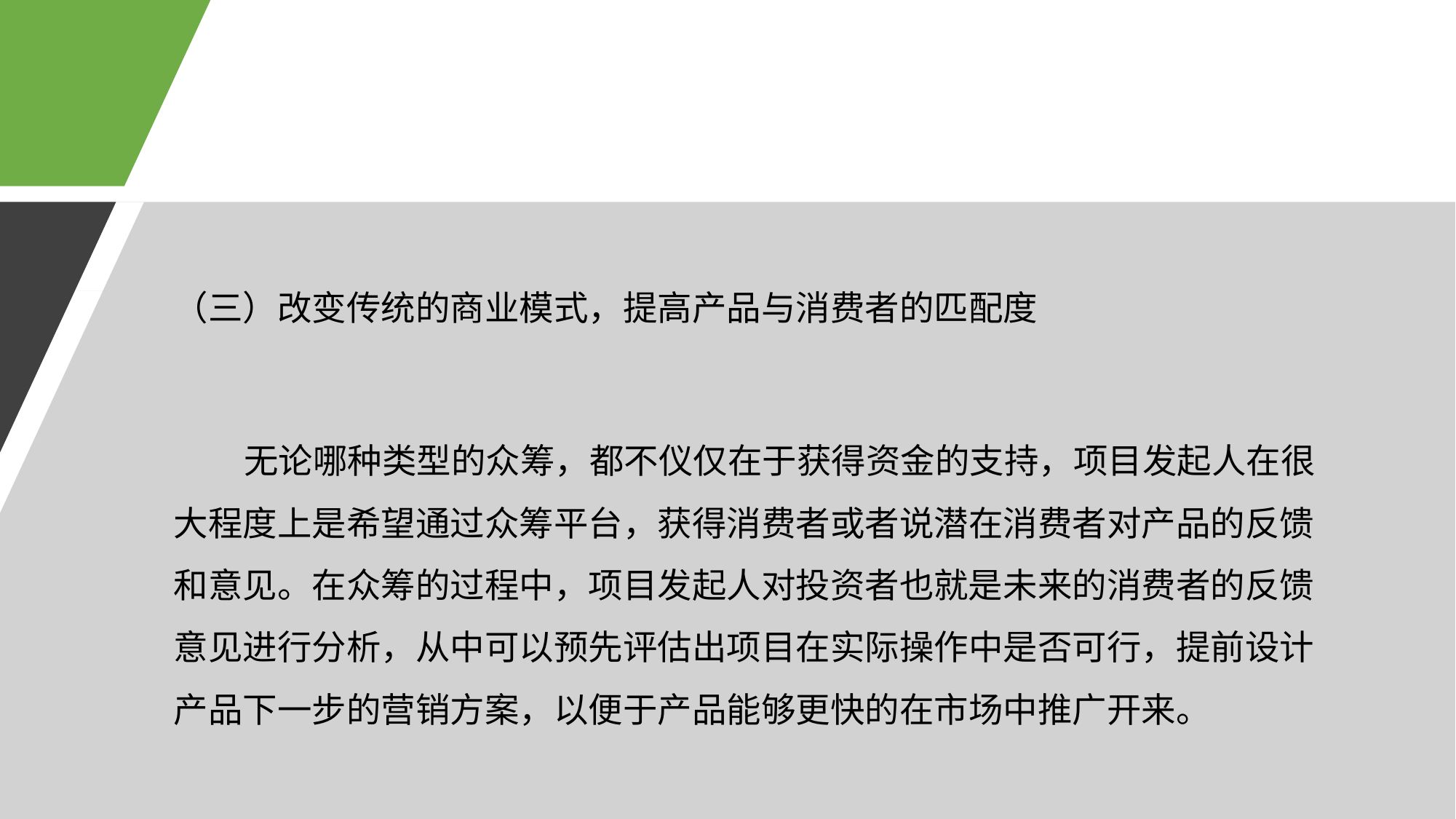

#

（三）改变传统的商业模式，提高产品与消费者的匹配度

        无论哪种类型的众筹，都不仪仅在于获得资金的支持，项目发起人在很大程度上是希望通过众筹平台，获得消费者或者说潜在消费者对产品的反馈和意见。在众筹的过程中，项目发起人对投资者也就是未来的消费者的反馈意见进行分析，从中可以预先评估出项目在实际操作中是否可行，提前设计产品下一步的营销方案，以便于产品能够更快的在市场中推广开来。